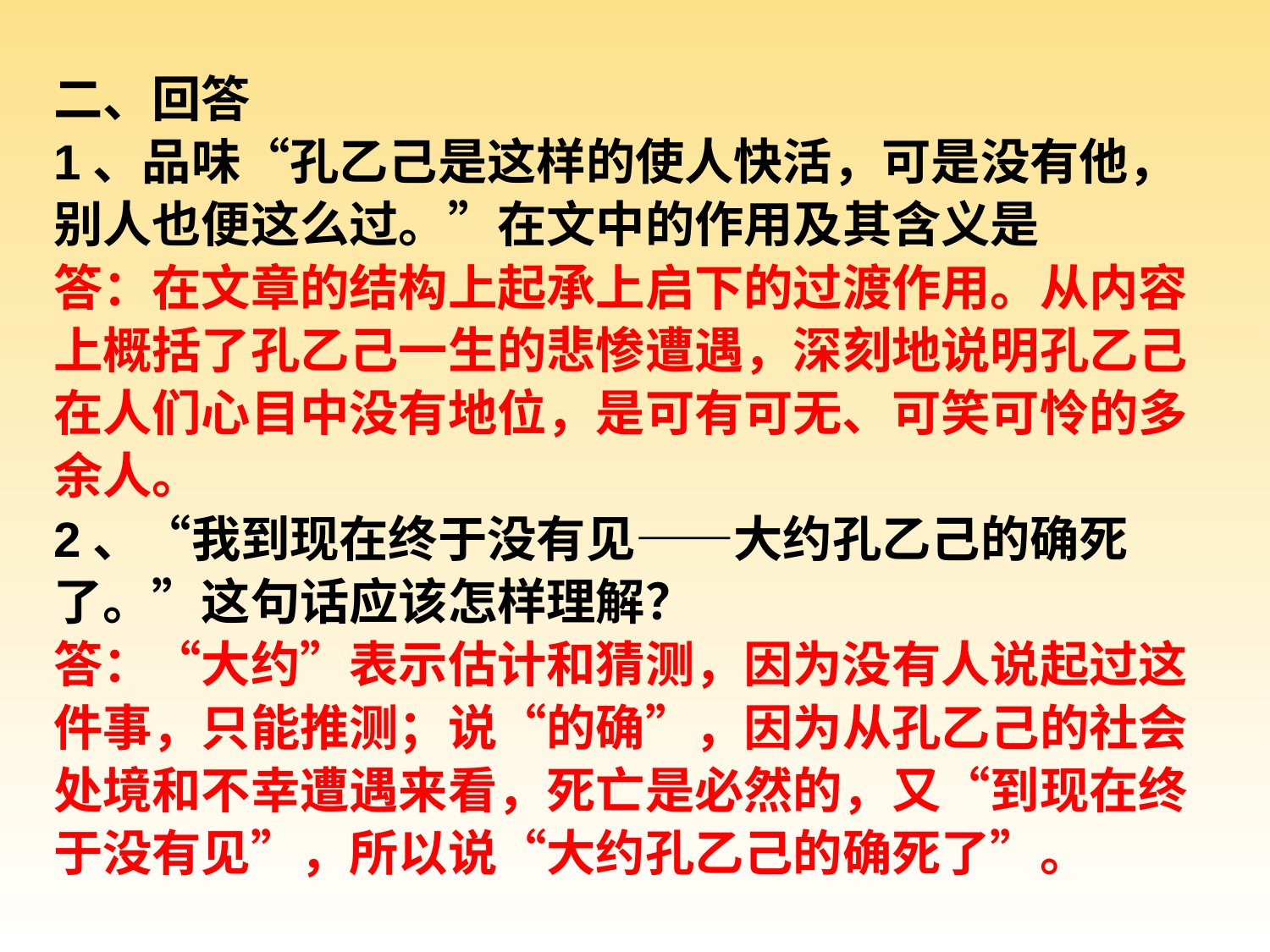

二、回答
1、品味“孔乙己是这样的使人快活，可是没有他，别人也便这么过。”在文中的作用及其含义是
答：在文章的结构上起承上启下的过渡作用。从内容上概括了孔乙己一生的悲惨遭遇，深刻地说明孔乙己在人们心目中没有地位，是可有可无、可笑可怜的多余人。
2、“我到现在终于没有见——大约孔乙己的确死了。”这句话应该怎样理解？
答：“大约”表示估计和猜测，因为没有人说起过这件事，只能推测；说“的确”，因为从孔乙己的社会处境和不幸遭遇来看，死亡是必然的，又“到现在终于没有见”，所以说“大约孔乙己的确死了”。